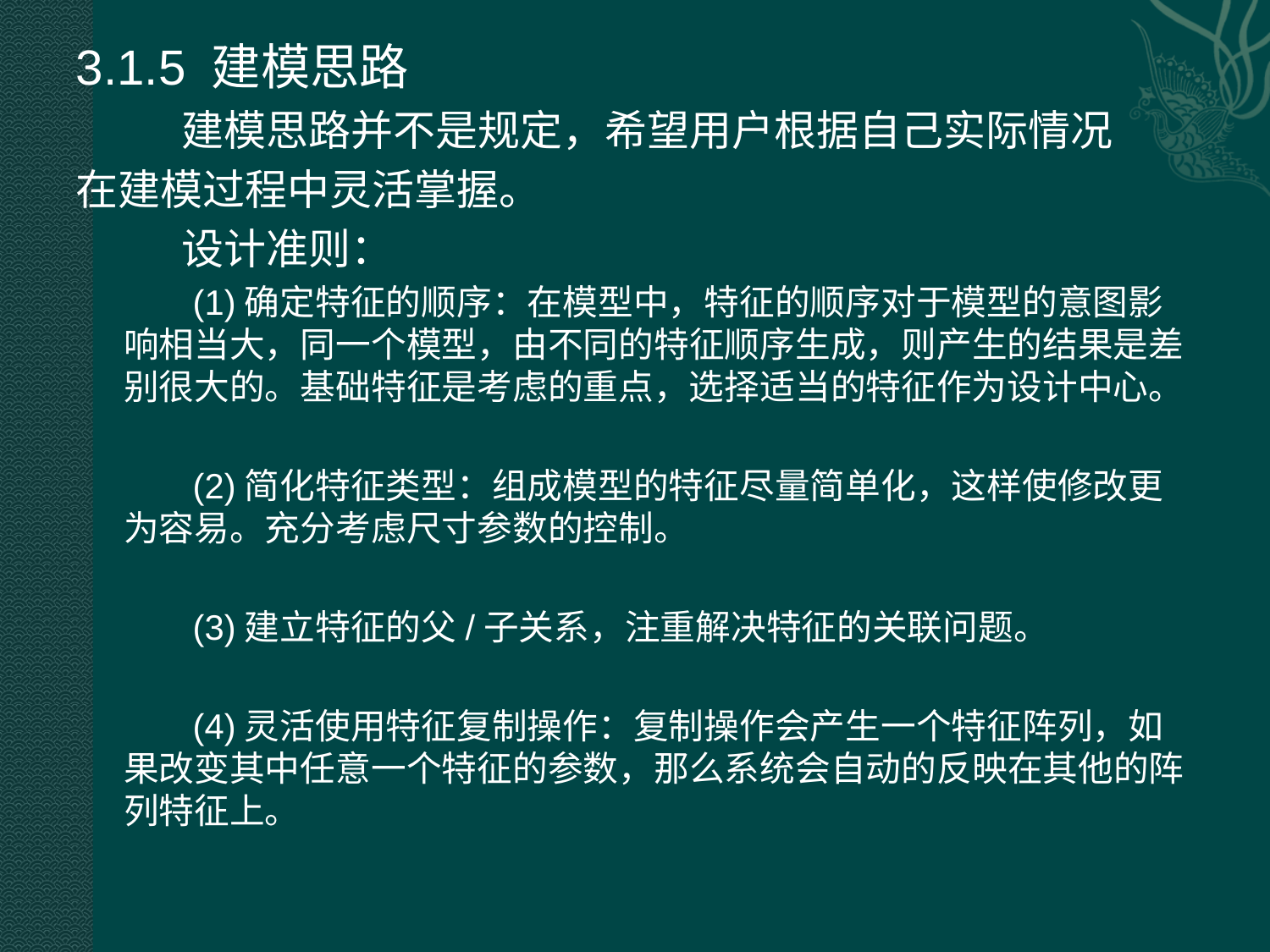

3.1.5 建模思路
          建模思路并不是规定，希望用户根据自己实际情况
在建模过程中灵活掌握。
          设计准则：
            (1)确定特征的顺序：在模型中，特征的顺序对于模型的意图影响相当大，同一个模型，由不同的特征顺序生成，则产生的结果是差别很大的。基础特征是考虑的重点，选择适当的特征作为设计中心。

            (2)简化特征类型：组成模型的特征尽量简单化，这样使修改更为容易。充分考虑尺寸参数的控制。

            (3)建立特征的父/子关系，注重解决特征的关联问题。

            (4)灵活使用特征复制操作：复制操作会产生一个特征阵列，如果改变其中任意一个特征的参数，那么系统会自动的反映在其他的阵列特征上。